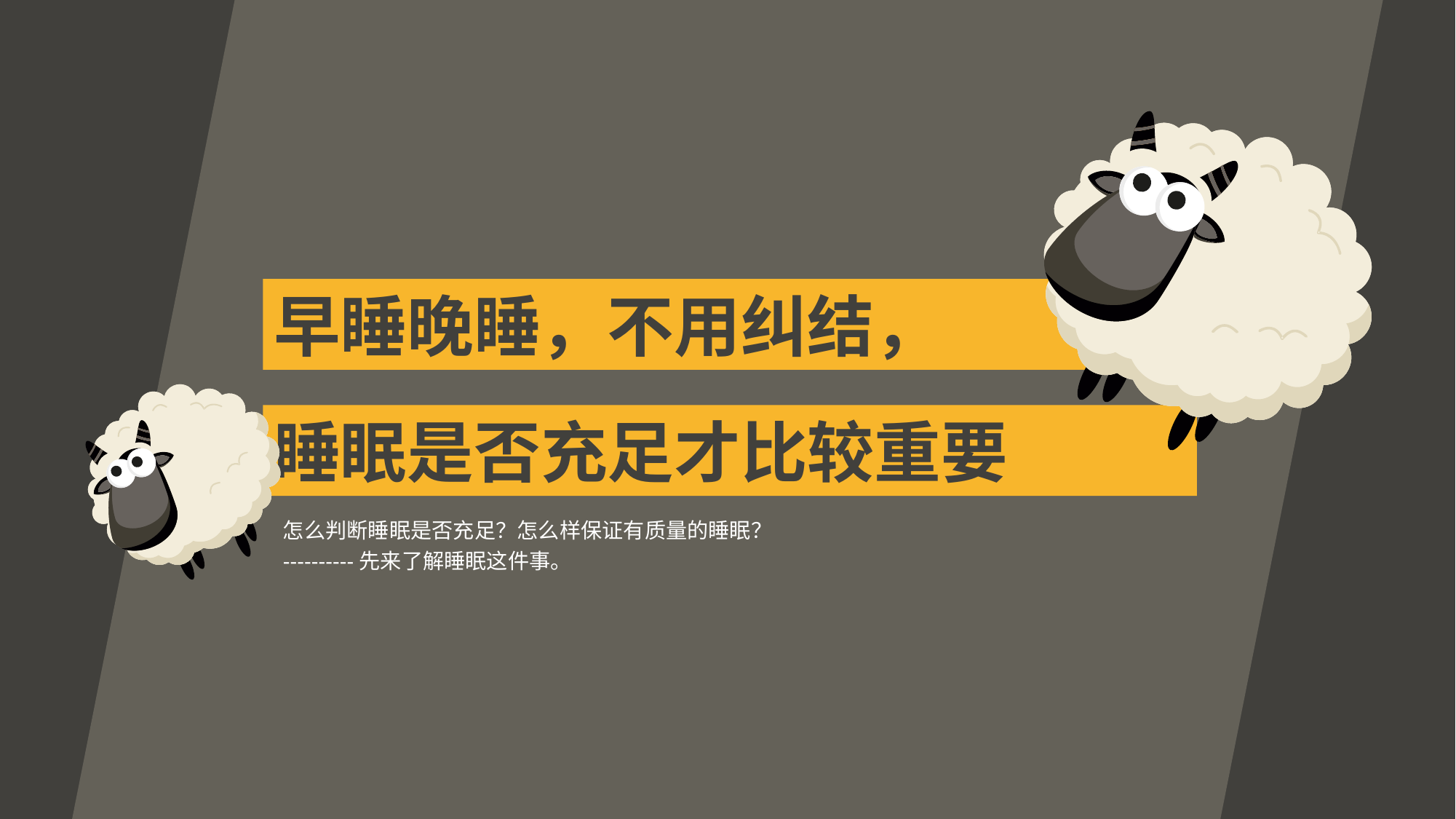

早睡晚睡，不用纠结，

睡眠是否充足才比较重要
怎么判断睡眠是否充足？怎么样保证有质量的睡眠？
----------先来了解睡眠这件事。